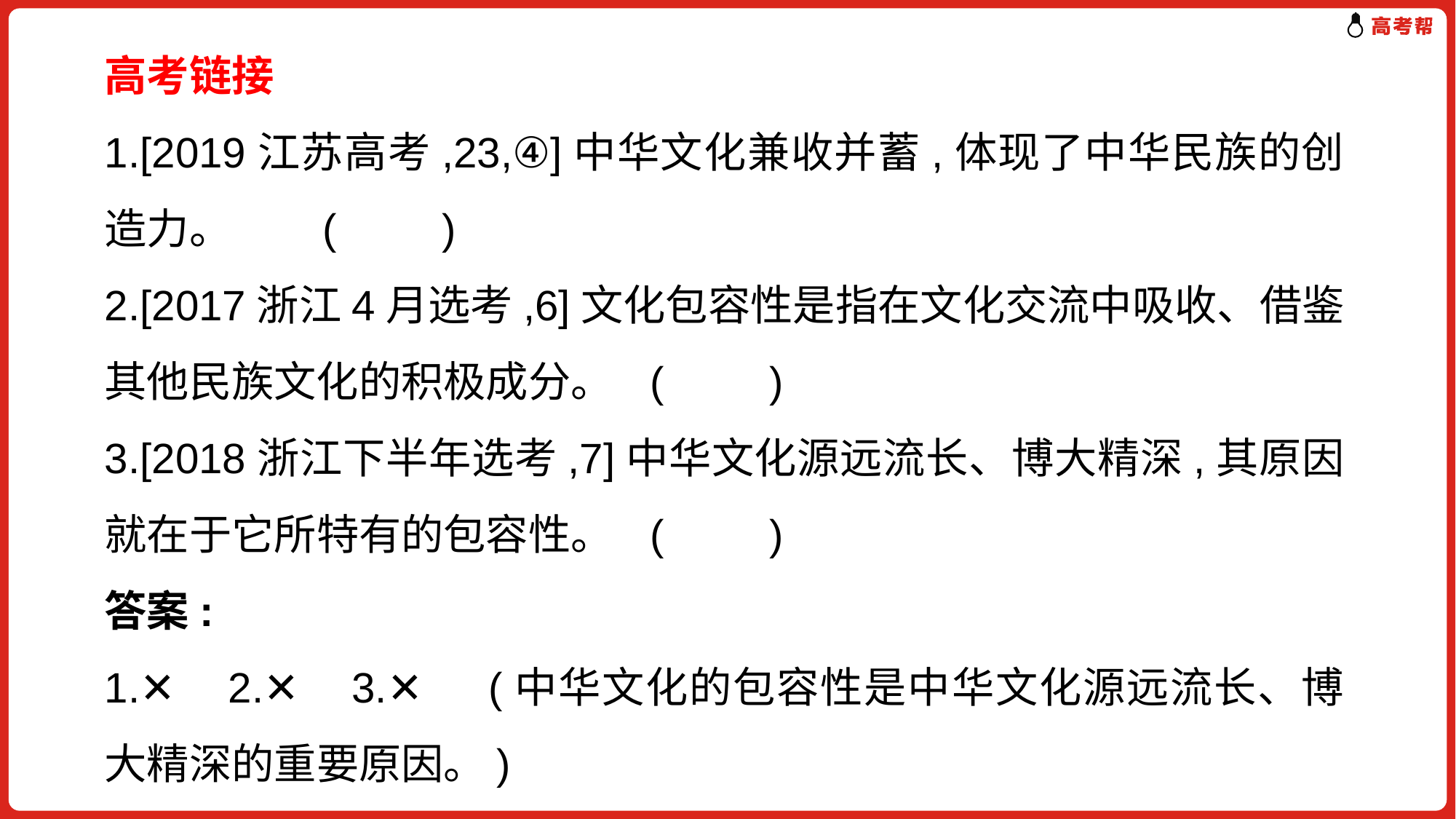

高考链接
1.[2019江苏高考,23,④]中华文化兼收并蓄,体现了中华民族的创造力。	(　　)
2.[2017浙江4月选考,6]文化包容性是指在文化交流中吸收、借鉴其他民族文化的积极成分。	(　　)
3.[2018浙江下半年选考,7]中华文化源远流长、博大精深,其原因就在于它所特有的包容性。	(　　)
答案:
1.✕    2.✕    3.✕　(中华文化的包容性是中华文化源远流长、博大精深的重要原因。)